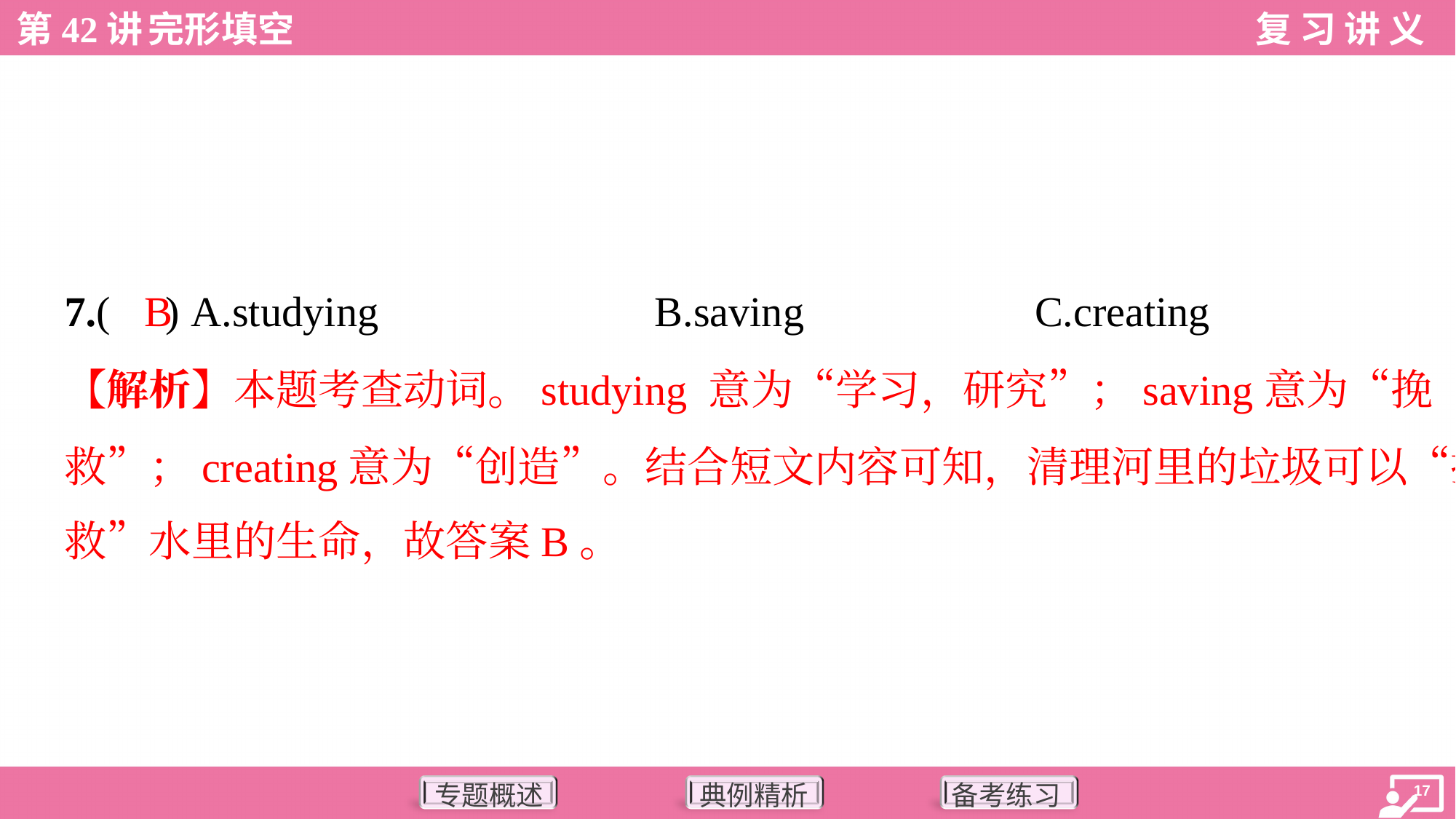

B
7.(     ) A.studying	B.saving	C.creating
【解析】本题考查动词。studying 意为“学习，研究”；saving意为“挽
救”；creating意为“创造”。结合短文内容可知，清理河里的垃圾可以“挽
救”水里的生命，故答案B。